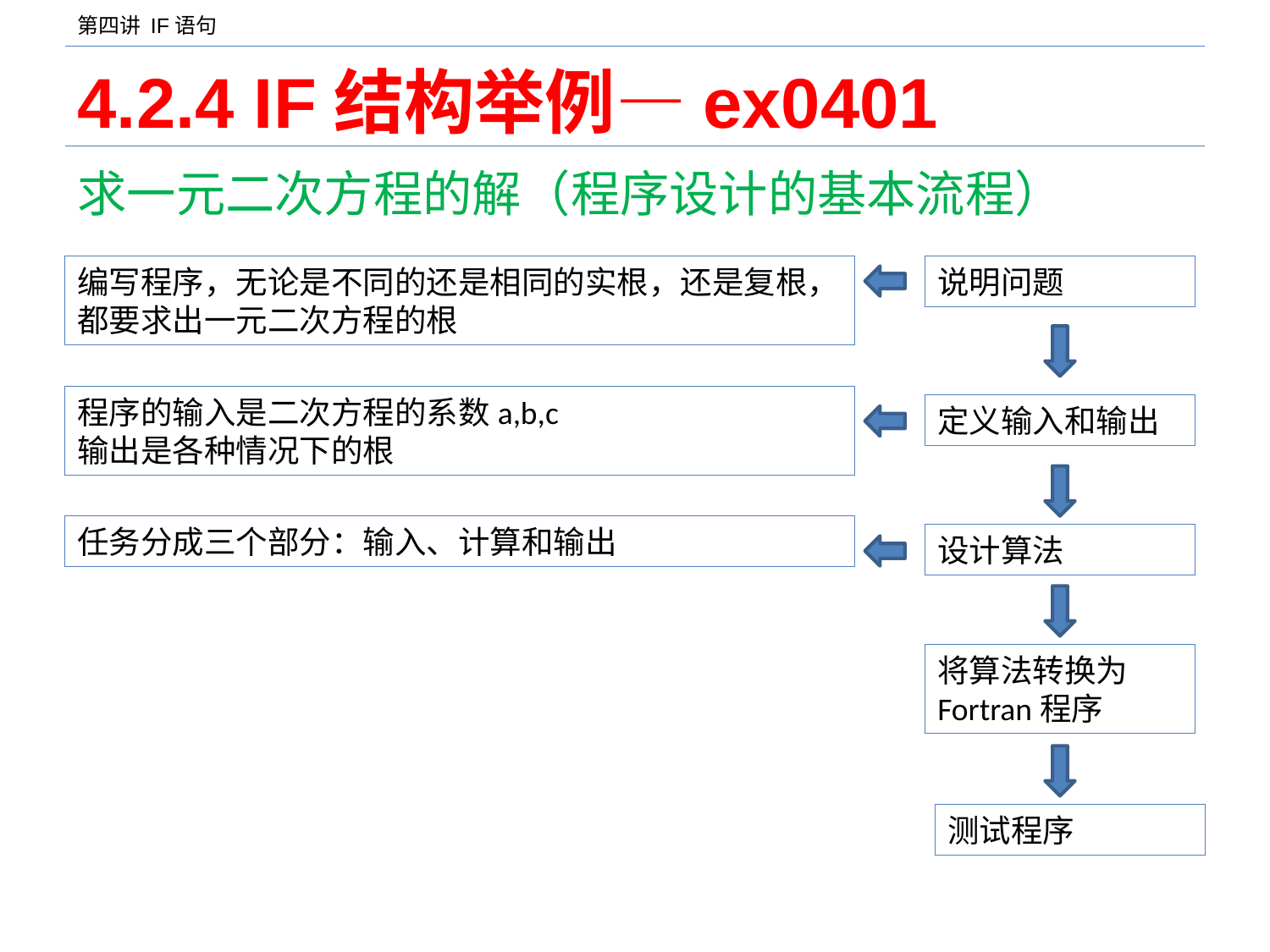

# 4.2.4 IF结构举例—ex0401
求一元二次方程的解（程序设计的基本流程）
编写程序，无论是不同的还是相同的实根，还是复根，都要求出一元二次方程的根
说明问题

程序的输入是二次方程的系数a,b,c
输出是各种情况下的根
定义输入和输出

任务分成三个部分：输入、计算和输出
设计算法

将算法转换为Fortran程序

测试程序